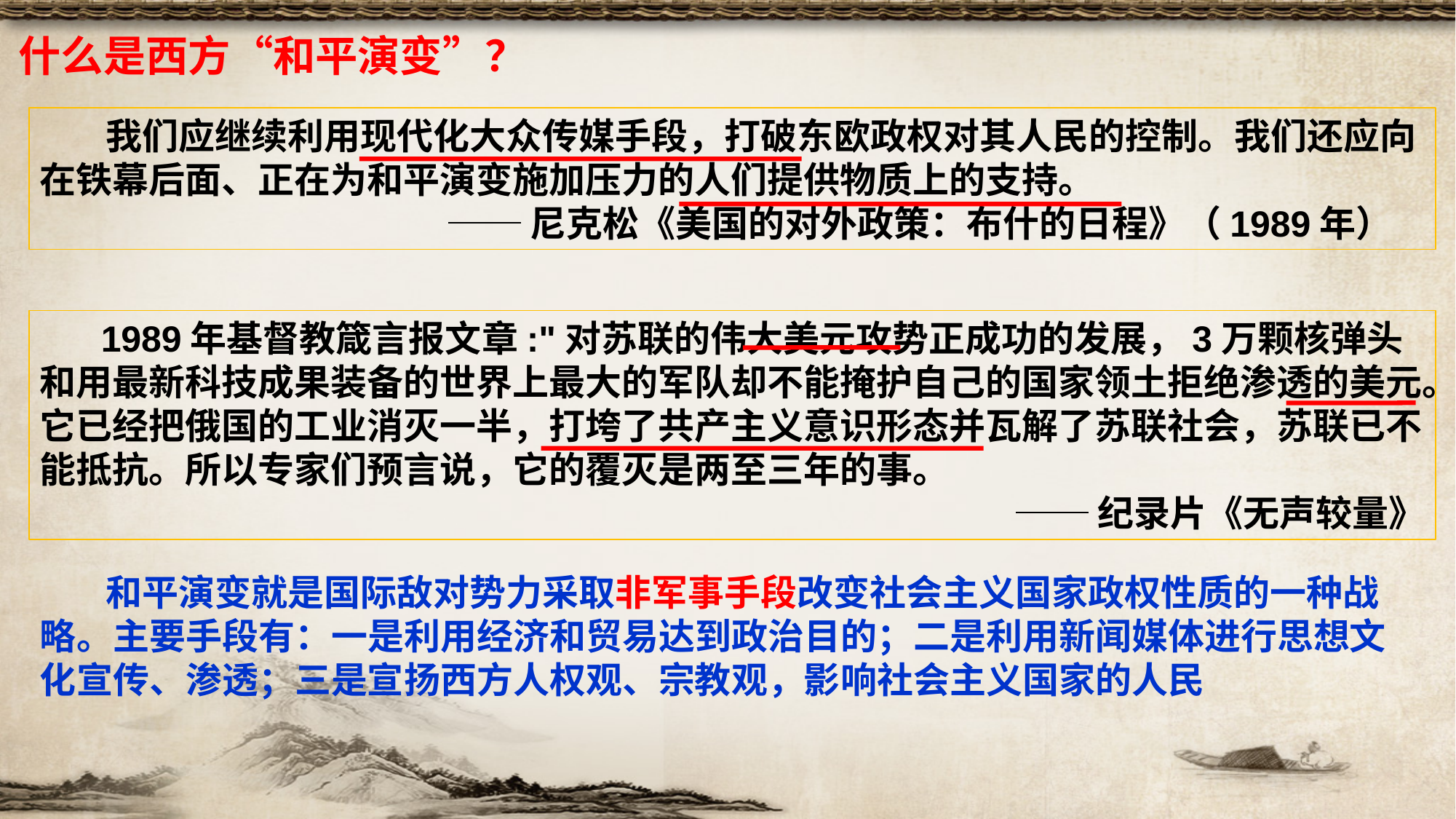

什么是西方“和平演变”？
       我们应继续利用现代化大众传媒手段，打破东欧政权对其人民的控制。我们还应向在铁幕后面、正在为和平演变施加压力的人们提供物质上的支持。
──尼克松《美国的对外政策：布什的日程》（1989年）

      1989年基督教箴言报文章:"对苏联的伟大美元攻势正成功的发展，3万颗核弹头和用最新科技成果装备的世界上最大的军队却不能掩护自己的国家领土拒绝渗透的美元。它已经把俄国的工业消灭一半，打垮了共产主义意识形态并瓦解了苏联社会，苏联已不能抵抗。所以专家们预言说，它的覆灭是两至三年的事。
──纪录片《无声较量》

       和平演变就是国际敌对势力采取非军事手段改变社会主义国家政权性质的一种战略。主要手段有：一是利用经济和贸易达到政治目的；二是利用新闻媒体进行思想文化宣传、渗透；三是宣扬西方人权观、宗教观，影响社会主义国家的人民